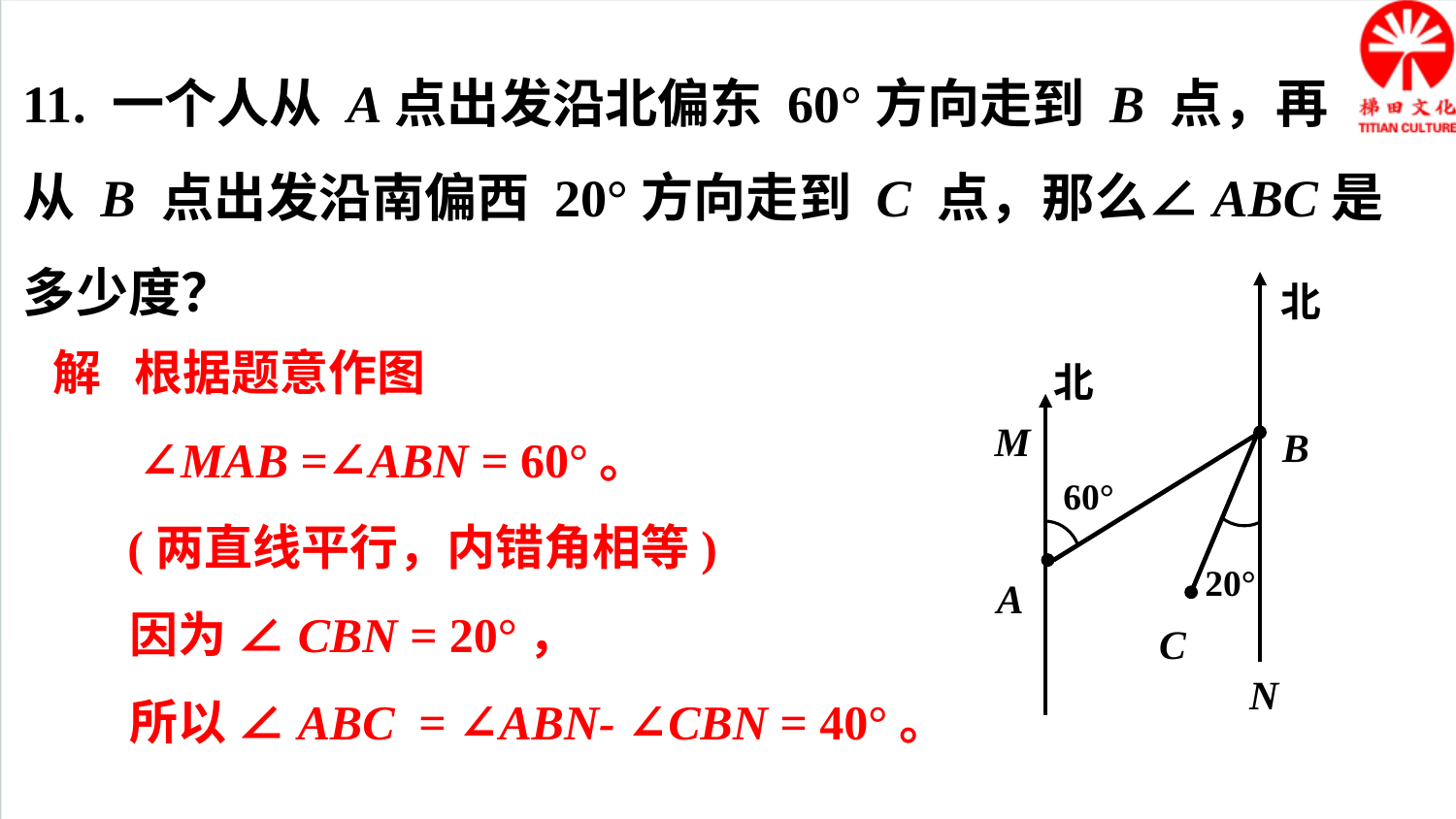

11. 一个人从 A点出发沿北偏东 60°方向走到 B 点，再
从 B 点出发沿南偏西 20°方向走到 C 点，那么∠ABC是多少度？
北
北
M
B

60°

20°
A

C
N
 解   根据题意作图
         ∠MAB =∠ABN = 60°。
        (两直线平行，内错角相等)
        因为 ∠CBN = 20°，
        所以 ∠ABC  = ∠ABN- ∠CBN = 40°。